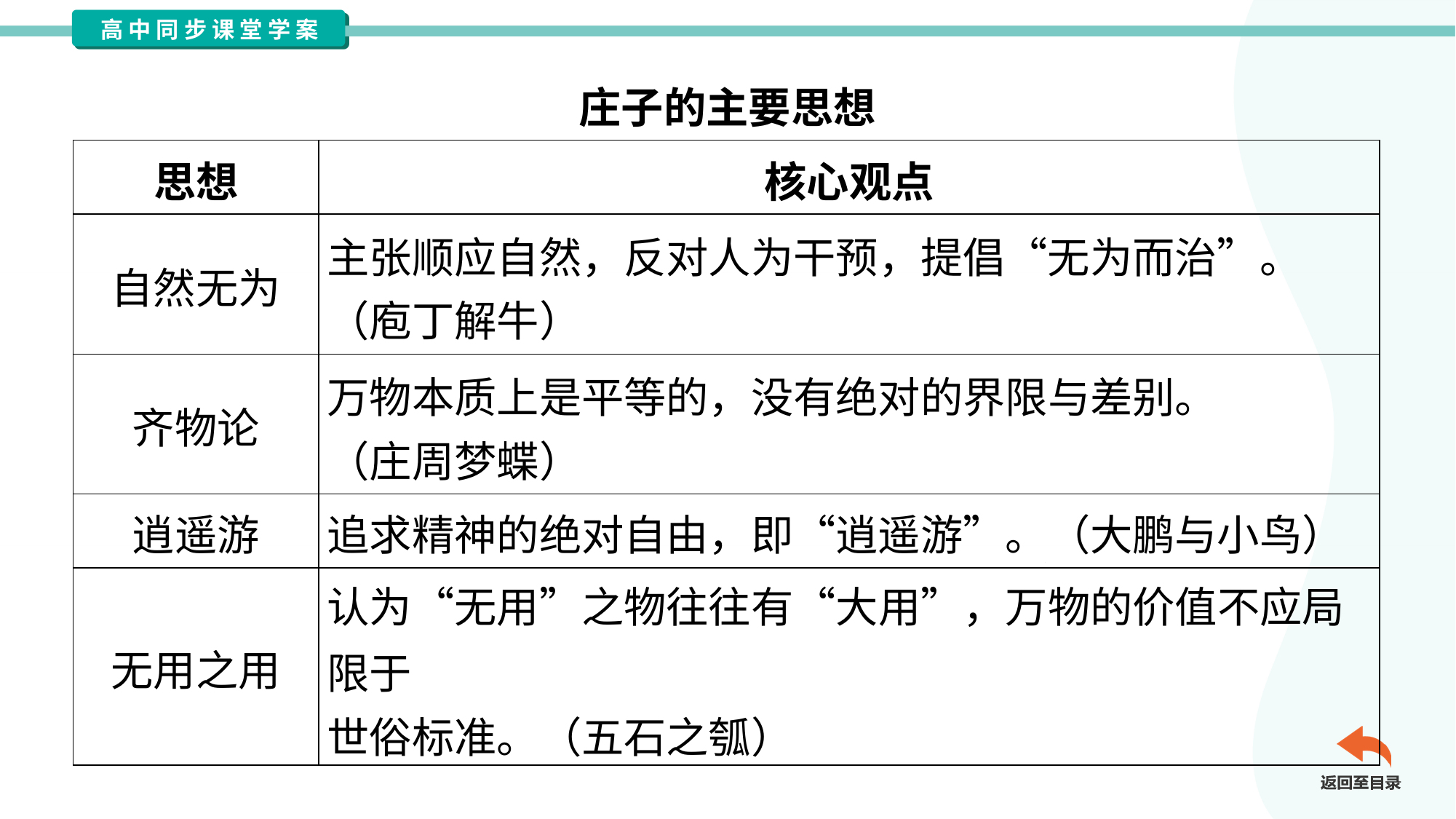

庄子的主要思想
| 思想 | 核心观点 |
| --- | --- |
| 自然无为 | 主张顺应自然，反对人为干预，提倡“无为而治”。 （庖丁解牛） |
| 齐物论 | 万物本质上是平等的，没有绝对的界限与差别。 （庄周梦蝶） |
| 逍遥游 | 追求精神的绝对自由，即“逍遥游”。（大鹏与小鸟） |
| 无用之用 | 认为“无用”之物往往有“大用”，万物的价值不应局限于 世俗标准。（五石之瓠） |